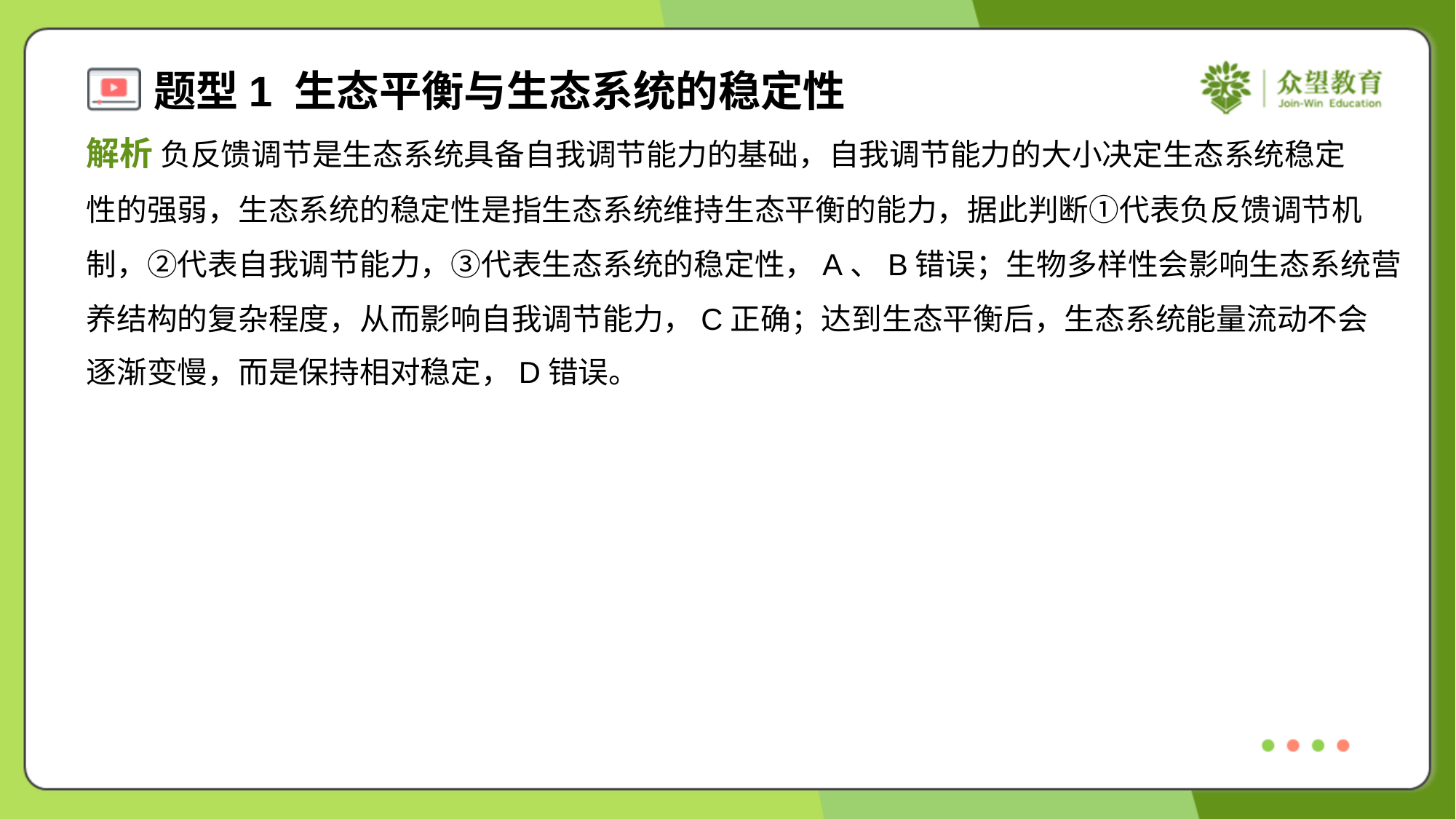

解析 负反馈调节是生态系统具备自我调节能力的基础，自我调节能力的大小决定生态系统稳定
性的强弱，生态系统的稳定性是指生态系统维持生态平衡的能力，据此判断①代表负反馈调节机
制，②代表自我调节能力，③代表生态系统的稳定性，A、B错误；生物多样性会影响生态系统营
养结构的复杂程度，从而影响自我调节能力，C正确；达到生态平衡后，生态系统能量流动不会
逐渐变慢，而是保持相对稳定，D错误。